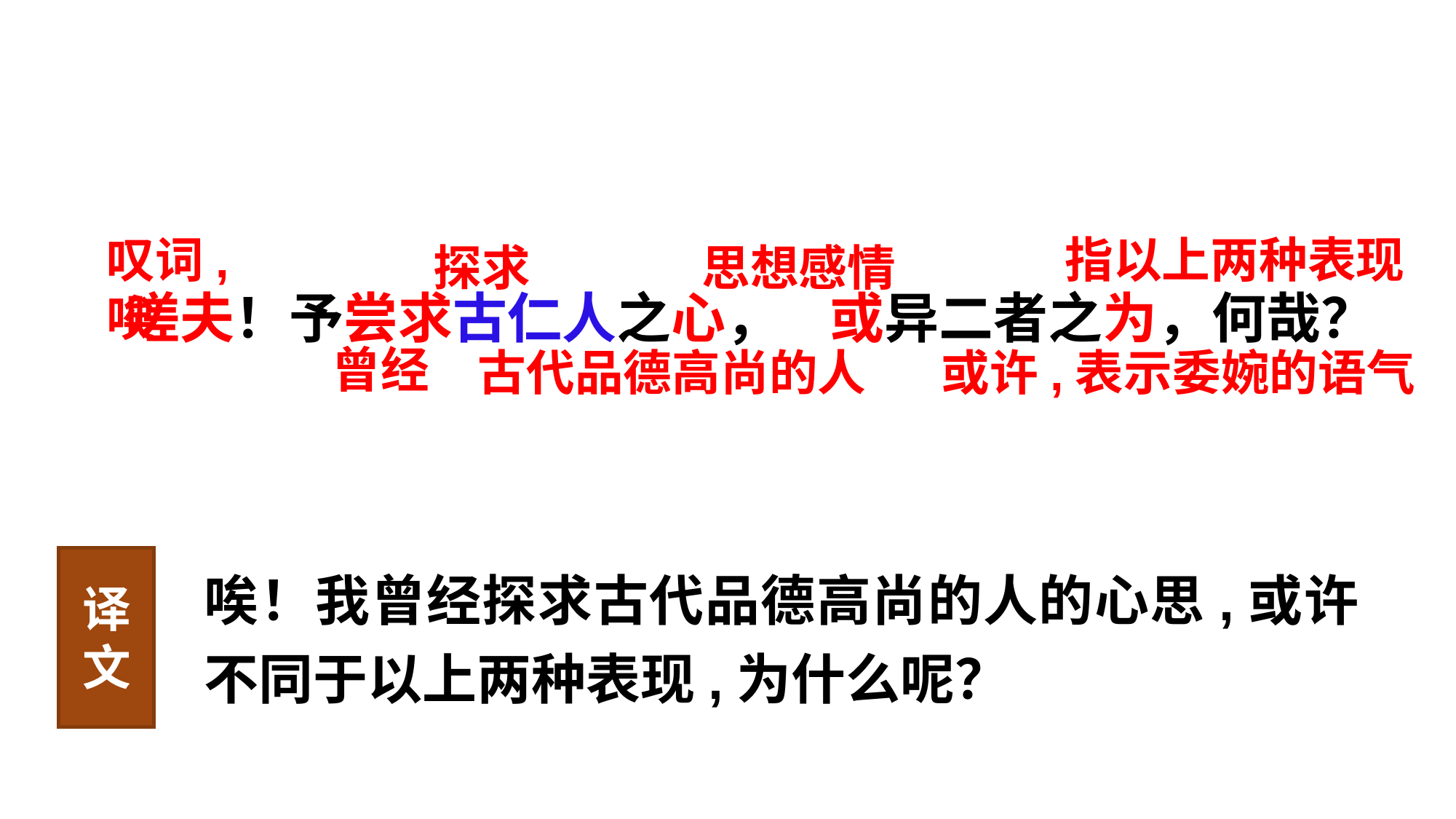

叹词,唉
指以上两种表现
探求
思想感情
    嗟夫！予尝求古仁人之心，    或异二者之为，何哉？
曾经
古代品德高尚的人
或许,表示委婉的语气
唉！我曾经探求古代品德高尚的人的心思,或许不同于以上两种表现,为什么呢？

译文